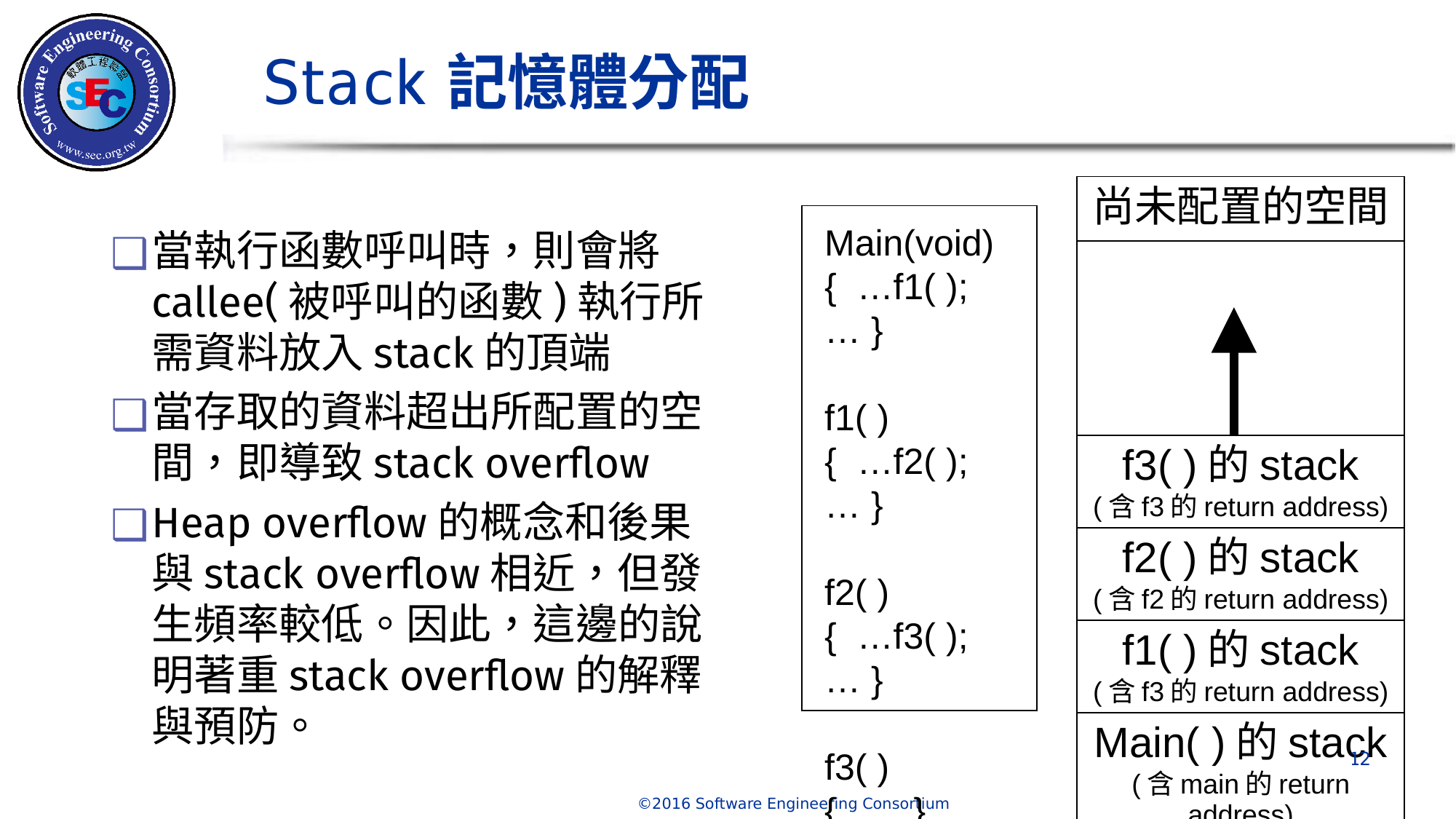

# Stack記憶體分配
| 尚未配置的空間 |
| --- |
|  |
| f3( )的stack (含f3的return address) |
| f2( )的stack (含f2的return address) |
| f1( )的stack (含f3的return address) |
| Main( )的stack (含main的return address) |

Main(void)
{  …f1( );… }

f1( )
{  …f2( );… }

f2( )
{  …f3( );… }

f3( )
{  …  }
當執行函數呼叫時，則會將callee(被呼叫的函數)執行所需資料放入stack的頂端
當存取的資料超出所配置的空間，即導致stack overflow
Heap overflow的概念和後果與stack overflow相近，但發生頻率較低。因此，這邊的說明著重stack overflow的解釋與預防。
12